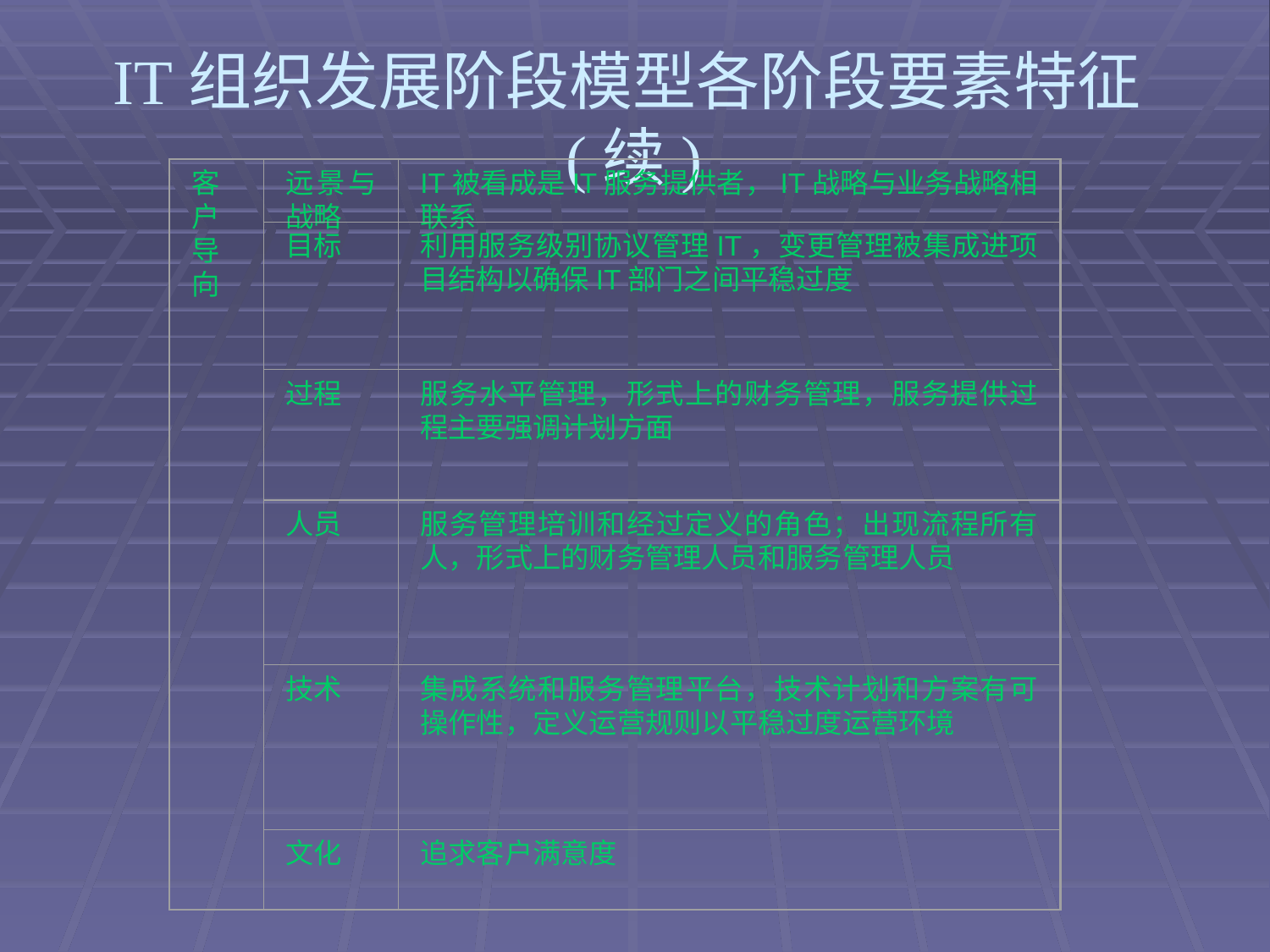

# IT组织发展阶段模型各阶段要素特征(续)

客户导向

远景与战略

IT被看成是IT服务提供者，IT战略与业务战略相联系

目标

利用服务级别协议管理IT，变更管理被集成进项目结构以确保IT部门之间平稳过度

过程

服务水平管理，形式上的财务管理，服务提供过程主要强调计划方面

人员

服务管理培训和经过定义的角色；出现流程所有人，形式上的财务管理人员和服务管理人员

技术

集成系统和服务管理平台，技术计划和方案有可操作性，定义运营规则以平稳过度运营环境

文化

追求客户满意度